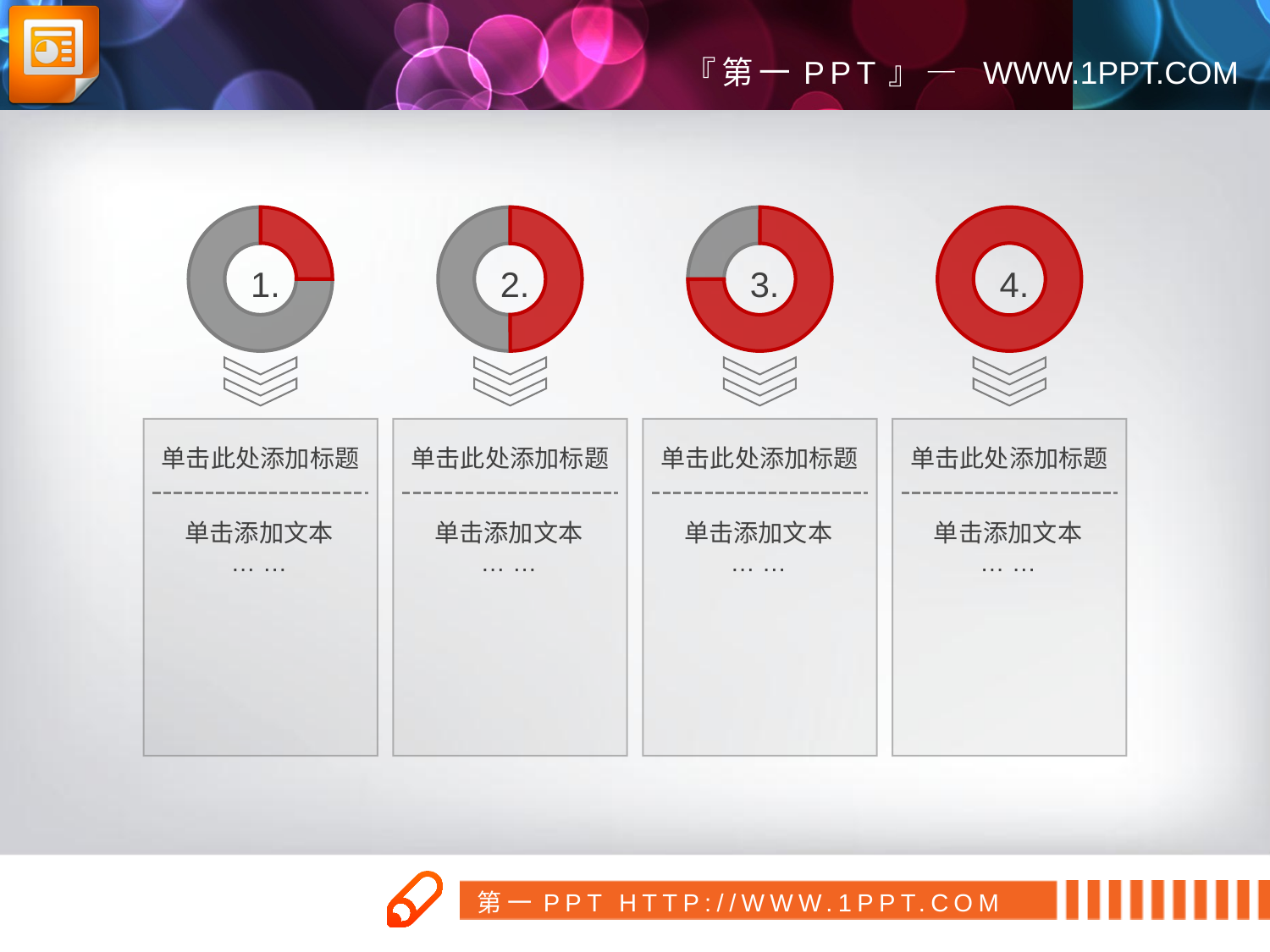

1.

2.

3.

4.

单击此处添加标题
单击添加文本
… …

单击此处添加标题
单击添加文本
… …

单击此处添加标题
单击添加文本
… …

单击此处添加标题
单击添加文本
… …
第一PPT模板网
www.1ppt.com